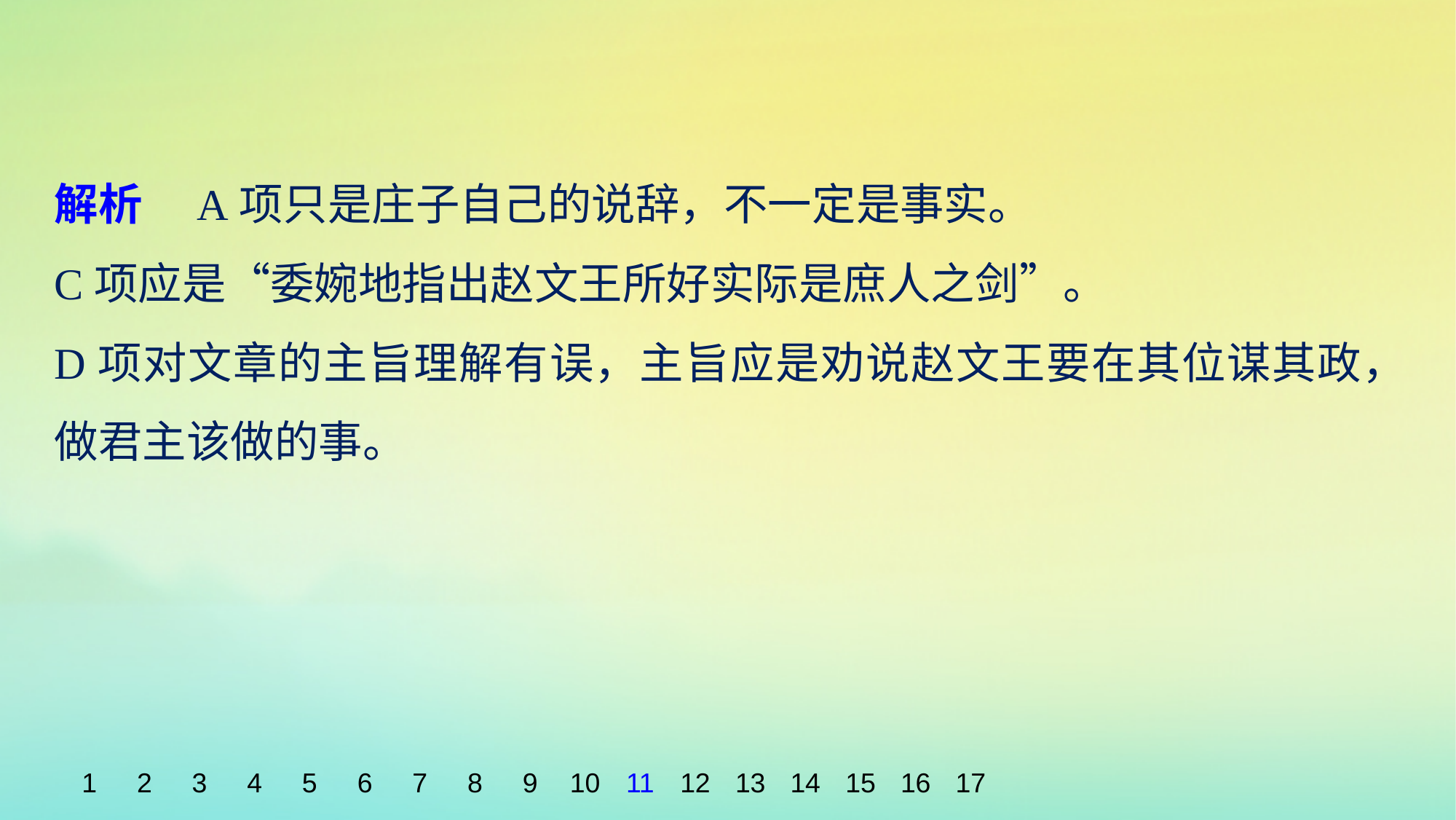

解析　A项只是庄子自己的说辞，不一定是事实。
C项应是“委婉地指出赵文王所好实际是庶人之剑”。
D项对文章的主旨理解有误，主旨应是劝说赵文王要在其位谋其政，做君主该做的事。
1
2
3
4
5
6
7
8
9
10
11
12
13
14
15
16
17